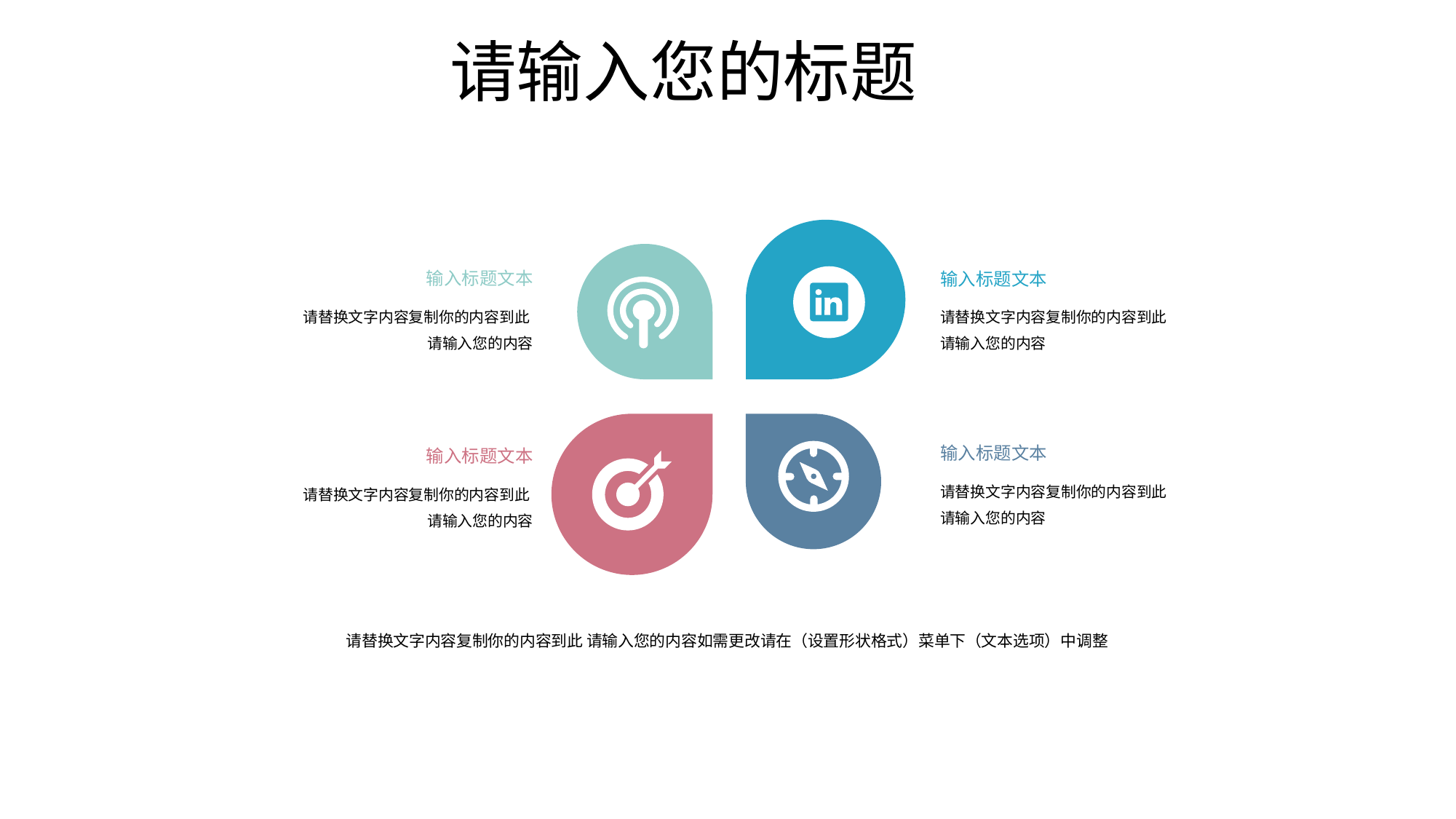

输入标题文本
请替换文字内容复制你的内容到此
请输入您的内容

输入标题文本
请替换文字内容复制你的内容到此
请输入您的内容

输入标题文本
请替换文字内容复制你的内容到此
请输入您的内容

输入标题文本
请替换文字内容复制你的内容到此
请输入您的内容

请替换文字内容复制你的内容到此 请输入您的内容如需更改请在（设置形状格式）菜单下（文本选项）中调整